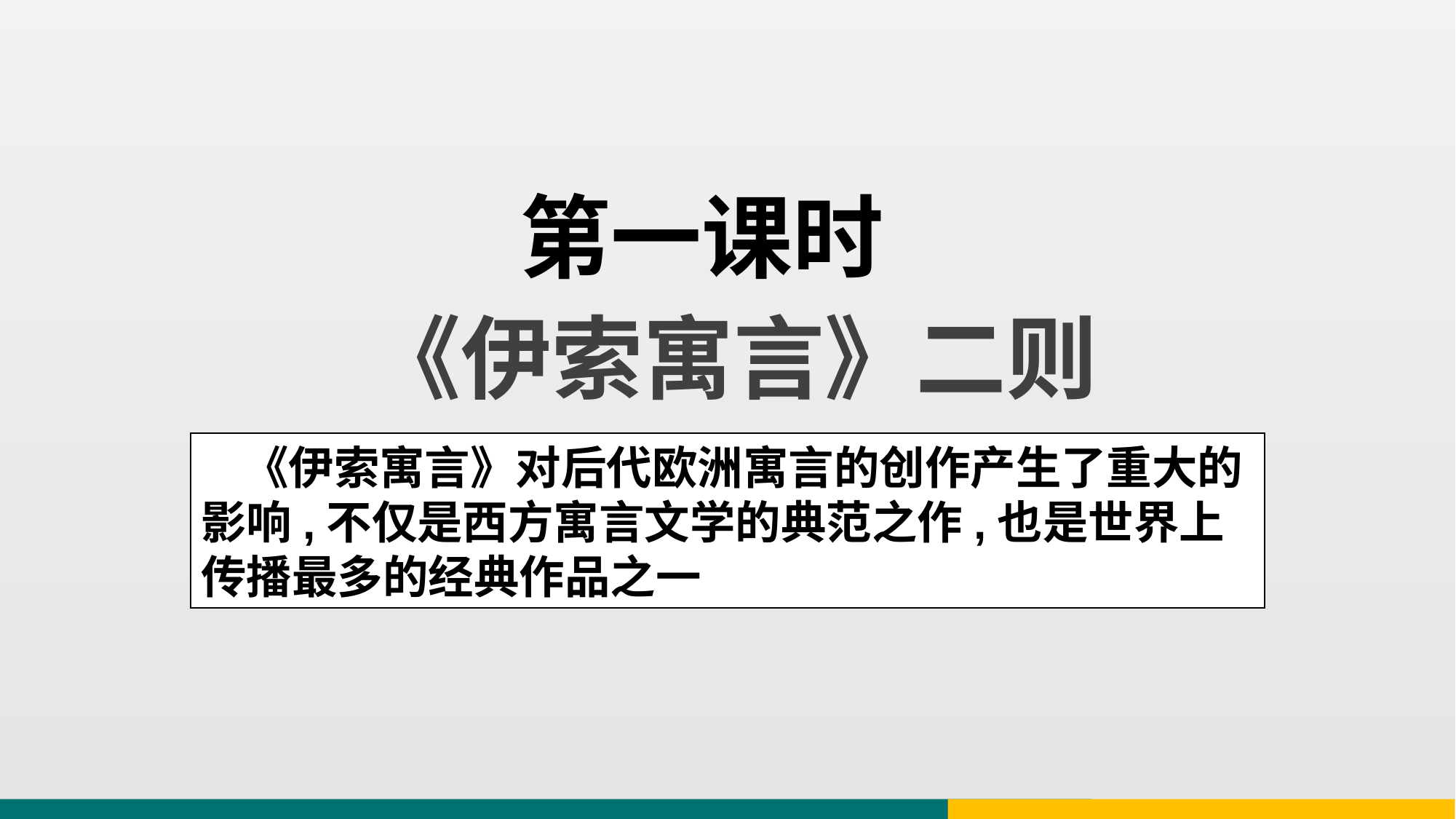

第一课时
《伊索寓言》二则
   《伊索寓言》对后代欧洲寓言的创作产生了重大的影响,不仅是西方寓言文学的典范之作,也是世界上传播最多的经典作品之一